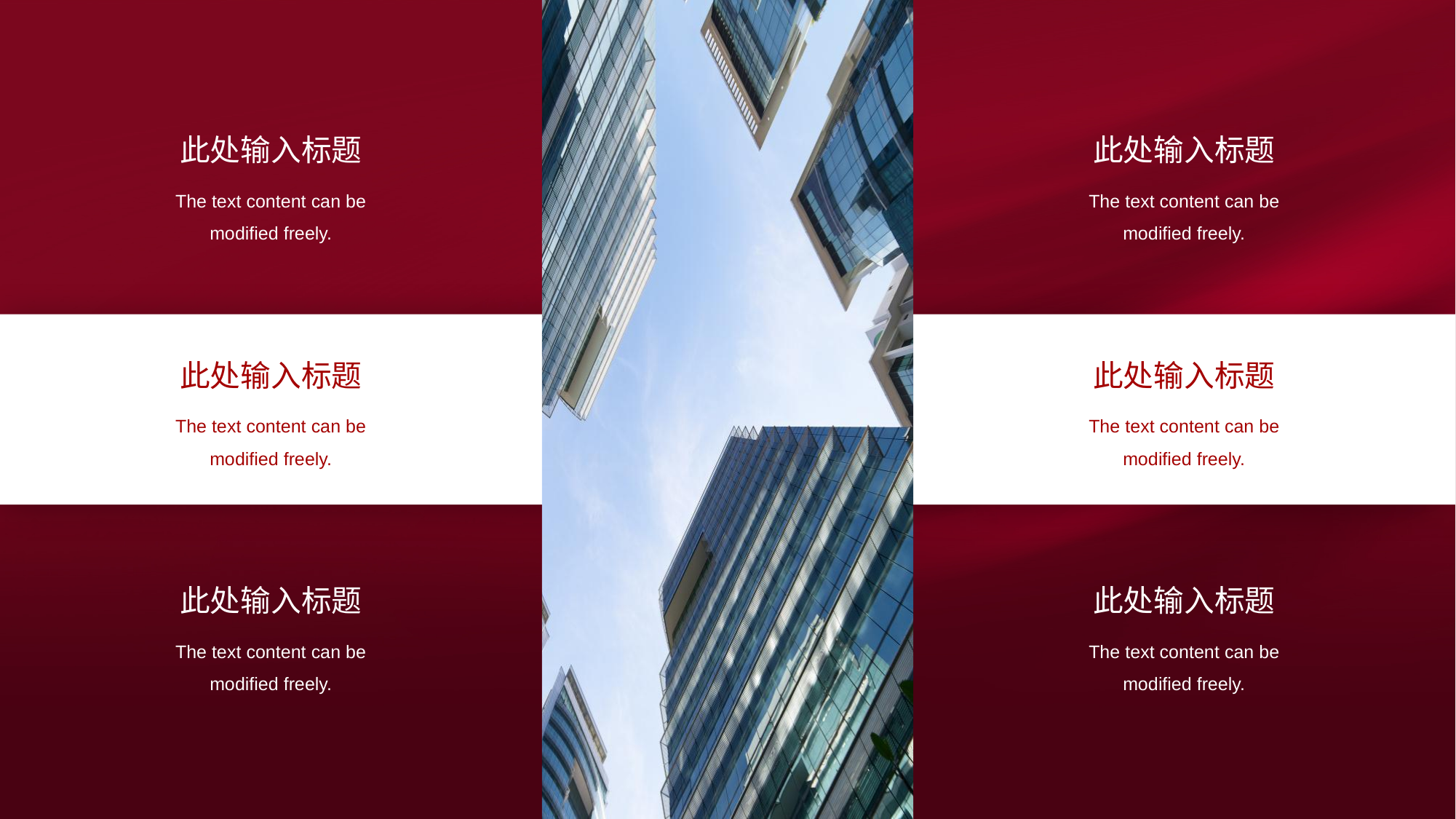

此处输入标题
此处输入标题
The text content can be modified freely.
The text content can be modified freely.

此处输入标题
此处输入标题
The text content can be modified freely.
The text content can be modified freely.
此处输入标题
此处输入标题
The text content can be modified freely.
The text content can be modified freely.